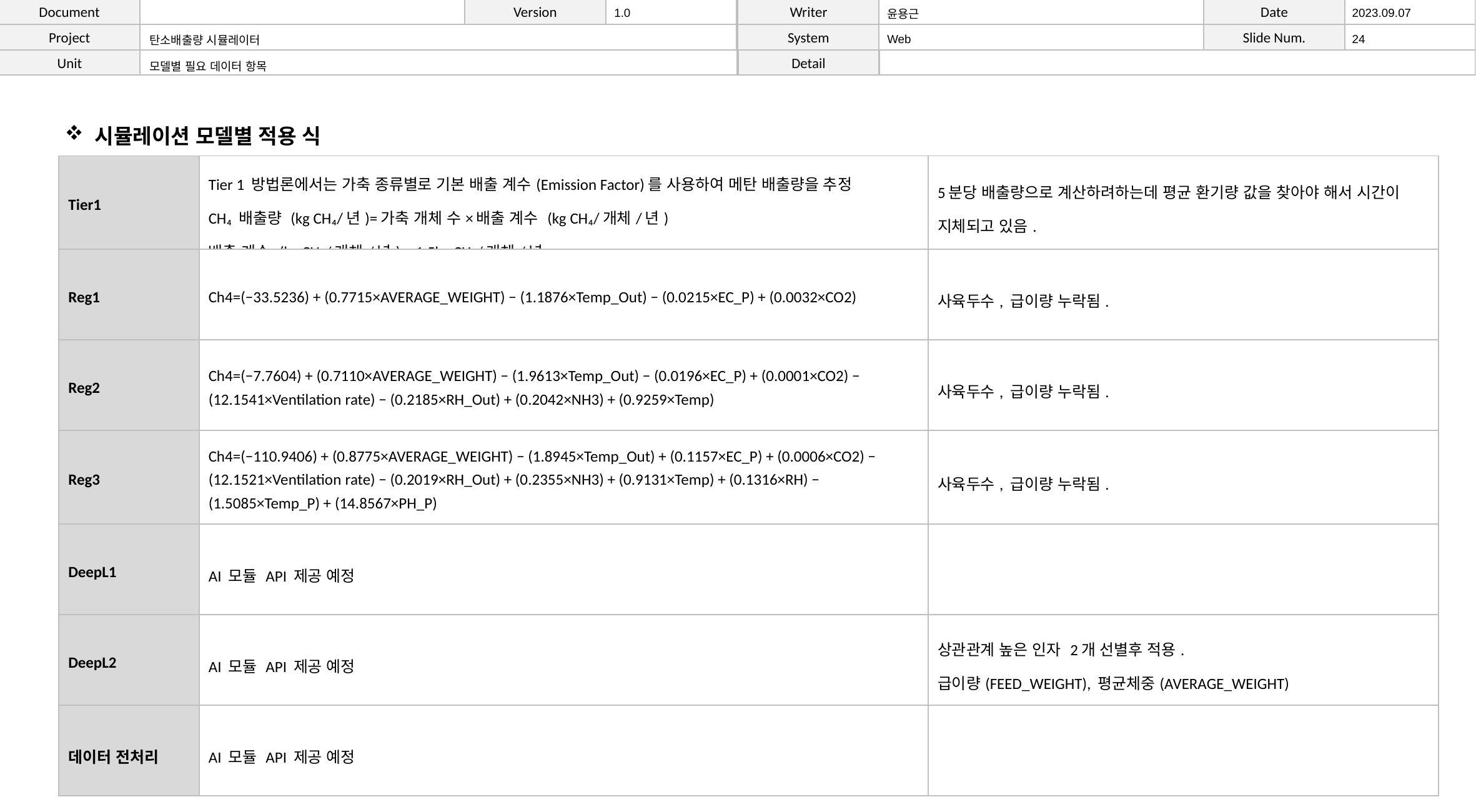

|  |  |  | 1.0 |  | 윤용근 |  | 2023.09.07 |
| --- | --- | --- | --- | --- | --- | --- | --- |
|  | 탄소배출량 시뮬레이터 |  |  |  | Web |  | 24 |
|  | 모델별 필요 데이터 항목 |  |  |  |  |  |  |
 시뮬레이션 모델별 적용 식
| Tier1 | Tier 1 방법론에서는 가축 종류별로 기본 배출 계수(Emission Factor)를 사용하여 메탄 배출량을 추정 CH₄ 배출량 (kg CH₄/년)=가축 개체 수×배출 계수 (kg CH₄/개체/년) 배출 계수 (kg CH₄/개체/년) = 1.5kg CH₄/개체/년 | 5분당 배출량으로 계산하려하는데 평균 환기량 값을 찾아야 해서 시간이 지체되고 있음. |
| --- | --- | --- |
| Reg1 | Ch4=(−33.5236) + (0.7715×AVERAGE\_WEIGHT) − (1.1876×Temp\_Out) − (0.0215×EC\_P) + (0.0032×CO2) | 사육두수, 급이량 누락됨. |
| Reg2 | Ch4=(−7.7604) + (0.7110×AVERAGE\_WEIGHT) − (1.9613×Temp\_Out) − (0.0196×EC\_P) + (0.0001×CO2) − (12.1541×Ventilation rate) − (0.2185×RH\_Out) + (0.2042×NH3) + (0.9259×Temp) | 사육두수, 급이량 누락됨. |
| Reg3 | Ch4=(−110.9406) + (0.8775×AVERAGE\_WEIGHT) − (1.8945×Temp\_Out) + (0.1157×EC\_P) + (0.0006×CO2) − (12.1521×Ventilation rate) − (0.2019×RH\_Out) + (0.2355×NH3) + (0.9131×Temp) + (0.1316×RH) − (1.5085×Temp\_P) + (14.8567×PH\_P) | 사육두수, 급이량 누락됨. |
| DeepL1 | AI 모듈 API 제공 예정 |  |
| DeepL2 | AI 모듈 API 제공 예정 | 상관관계 높은 인자 2개 선별후 적용. 급이량(FEED\_WEIGHT), 평균체중(AVERAGE\_WEIGHT) |
| 데이터 전처리 | AI 모듈 API 제공 예정 |  |